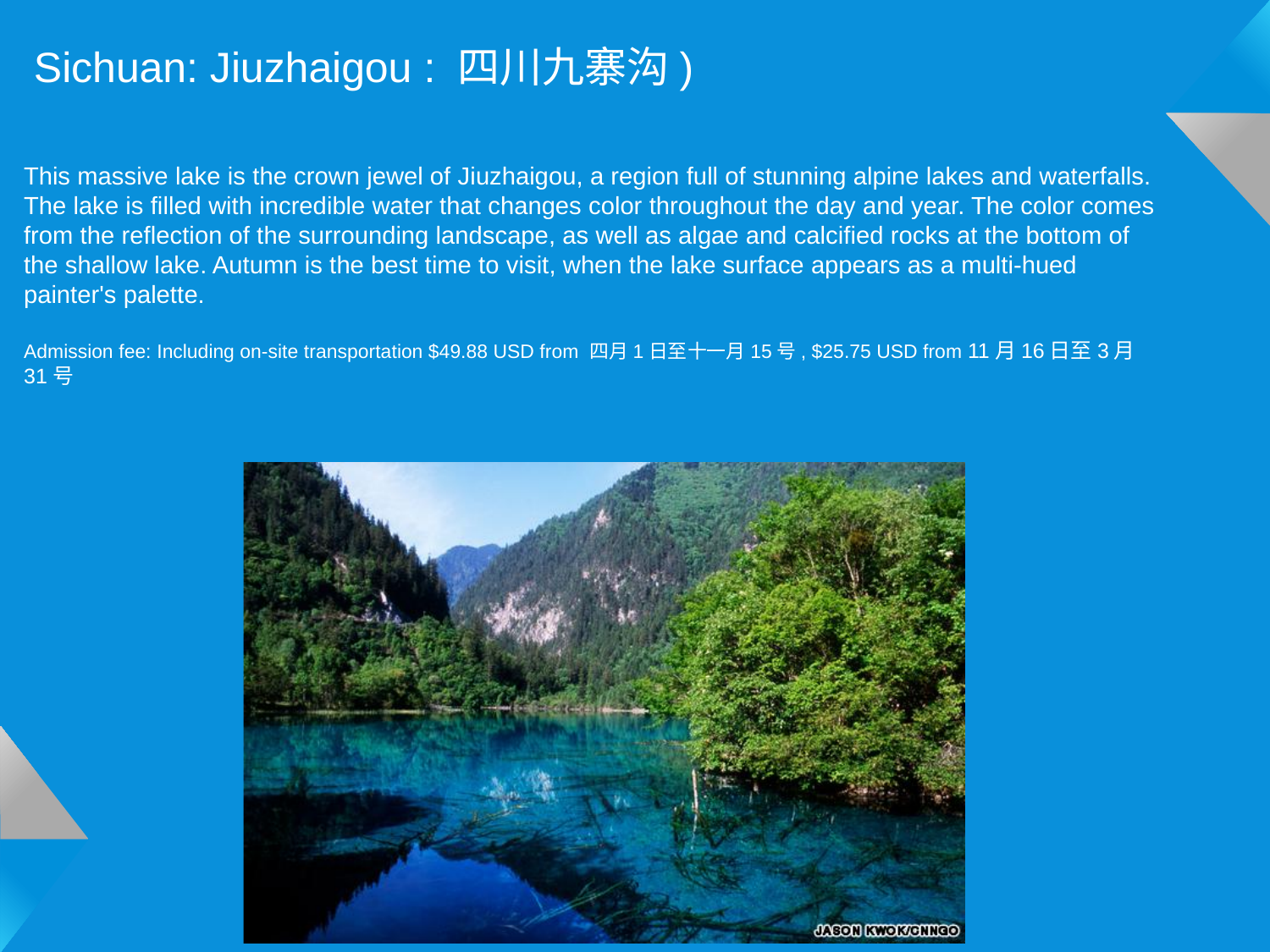

Sichuan: Jiuzhaigou : 四川九寨沟)

This massive lake is the crown jewel of Jiuzhaigou, a region full of stunning alpine lakes and waterfalls. The lake is filled with incredible water that changes color throughout the day and year. The color comes from the reflection of the surrounding landscape, as well as algae and calcified rocks at the bottom of the shallow lake. Autumn is the best time to visit, when the lake surface appears as a multi-hued painter's palette.

Admission fee: Including on-site transportation $49.88 USD from 四月1日至十一月15号, $25.75 USD from 11月16日至3月31号